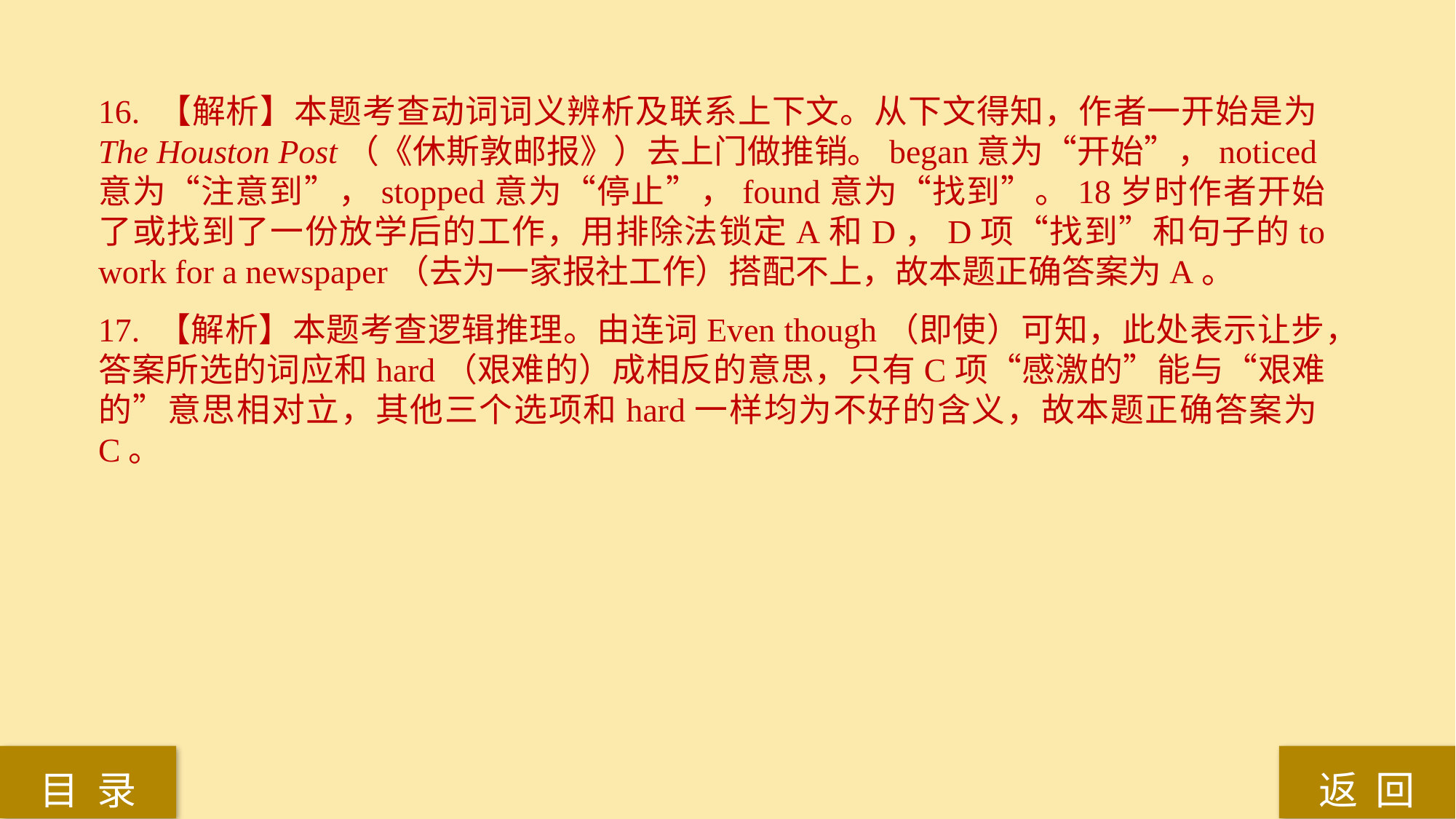

16. 【解析】本题考查动词词义辨析及联系上下文。从下文得知，作者一开始是为The Houston Post（《休斯敦邮报》）去上门做推销。began意为“开始”，noticed意为“注意到”，stopped意为“停止”，found意为“找到”。18岁时作者开始了或找到了一份放学后的工作，用排除法锁定A和D，D项“找到”和句子的to work for a newspaper（去为一家报社工作）搭配不上，故本题正确答案为A。
17. 【解析】本题考查逻辑推理。由连词Even though（即使）可知，此处表示让步，答案所选的词应和hard（艰难的）成相反的意思，只有C项“感激的”能与“艰难的”意思相对立，其他三个选项和hard一样均为不好的含义，故本题正确答案为C。
返  回